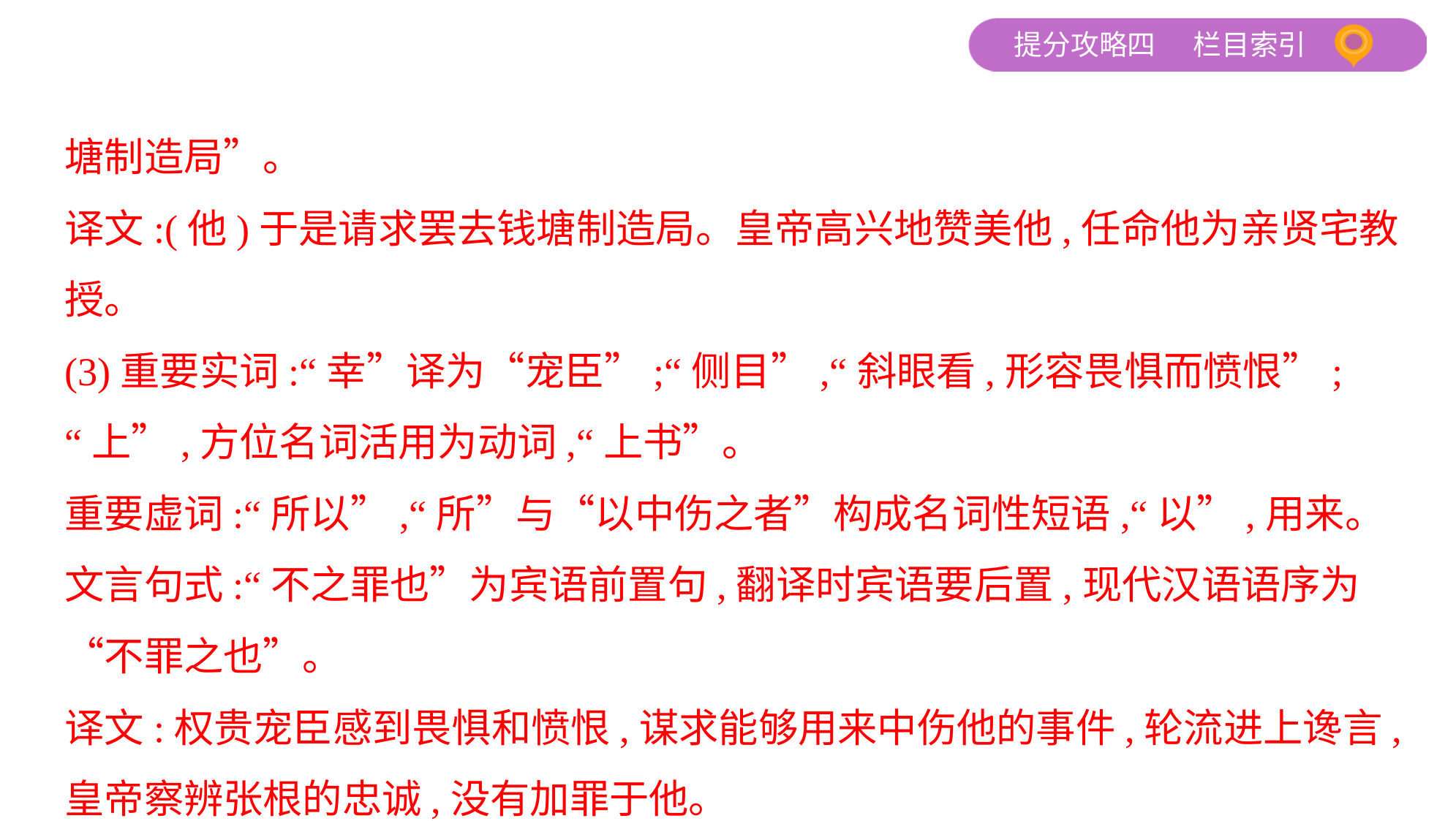

塘制造局”。
译文:(他)于是请求罢去钱塘制造局。皇帝高兴地赞美他,任命他为亲贤宅教授。
(3)重要实词:“幸”译为“宠臣”;“侧目”,“斜眼看,形容畏惧而愤恨”;
“上”,方位名词活用为动词,“上书”。
重要虚词:“所以”,“所”与“以中伤之者”构成名词性短语,“以”,用来。
文言句式:“不之罪也”为宾语前置句,翻译时宾语要后置,现代汉语语序为
“不罪之也”。
译文:权贵宠臣感到畏惧和愤恨,谋求能够用来中伤他的事件,轮流进上谗言,
皇帝察辨张根的忠诚,没有加罪于他。